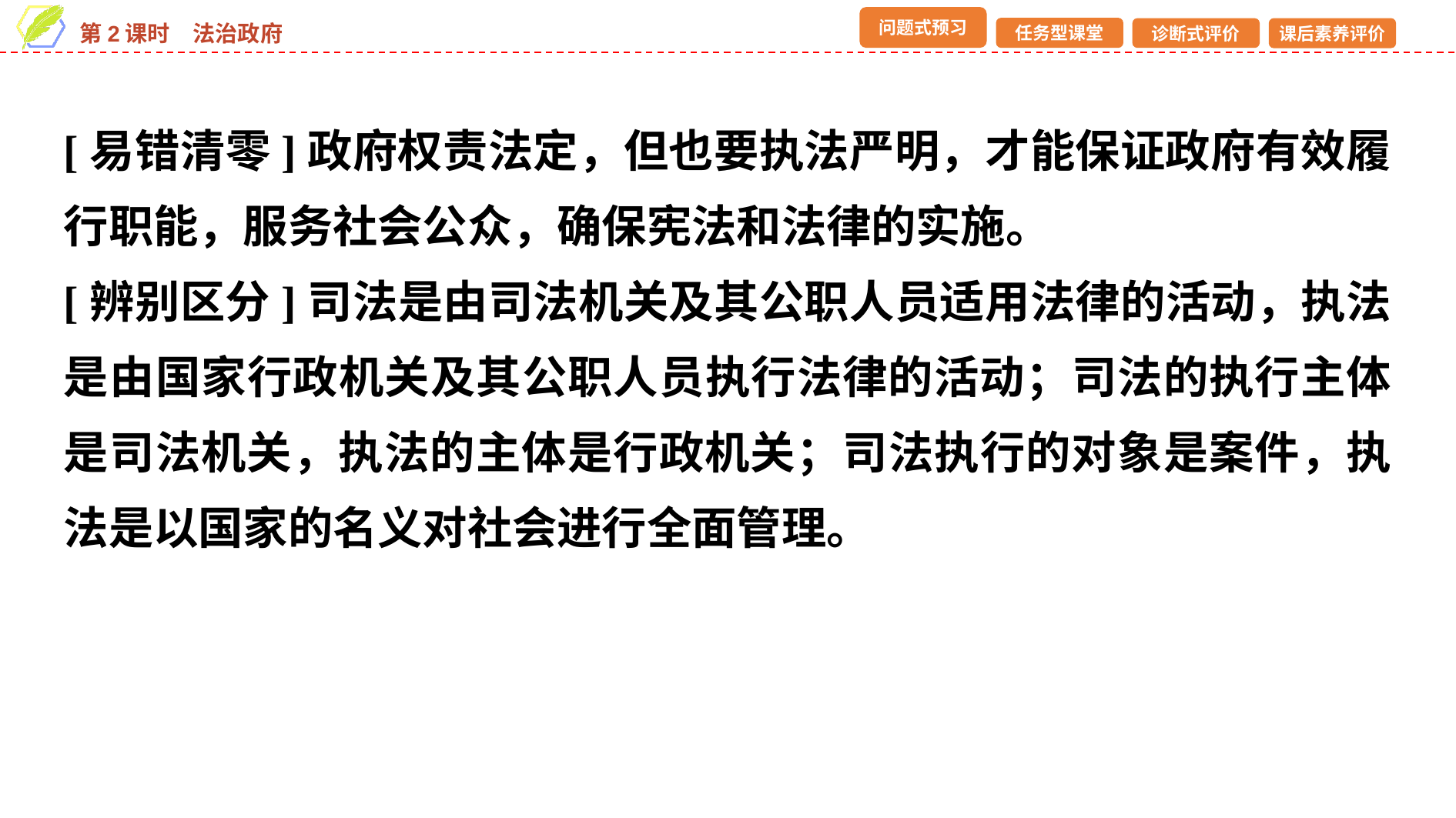

[易错清零]政府权责法定，但也要执法严明，才能保证政府有效履行职能，服务社会公众，确保宪法和法律的实施。
[辨别区分]司法是由司法机关及其公职人员适用法律的活动，执法是由国家行政机关及其公职人员执行法律的活动；司法的执行主体是司法机关，执法的主体是行政机关；司法执行的对象是案件，执法是以国家的名义对社会进行全面管理。